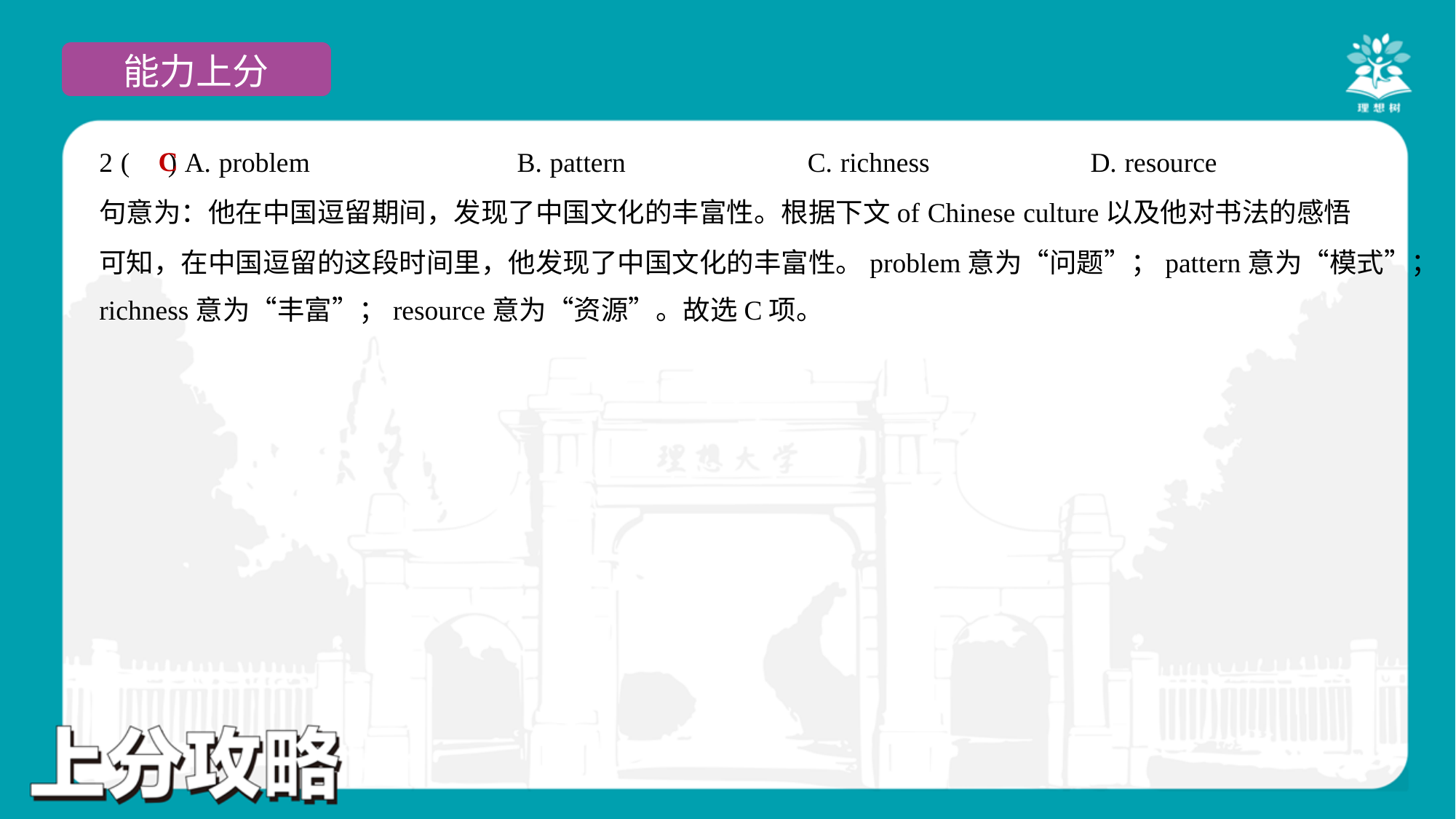

C
2 (     ) A. problem	B. pattern	C. richness	D. resource
句意为：他在中国逗留期间，发现了中国文化的丰富性。根据下文of Chinese culture以及他对书法的感悟
可知，在中国逗留的这段时间里，他发现了中国文化的丰富性。problem意为“问题”；pattern意为“模式”；
richness意为“丰富”；resource意为“资源”。故选C项。